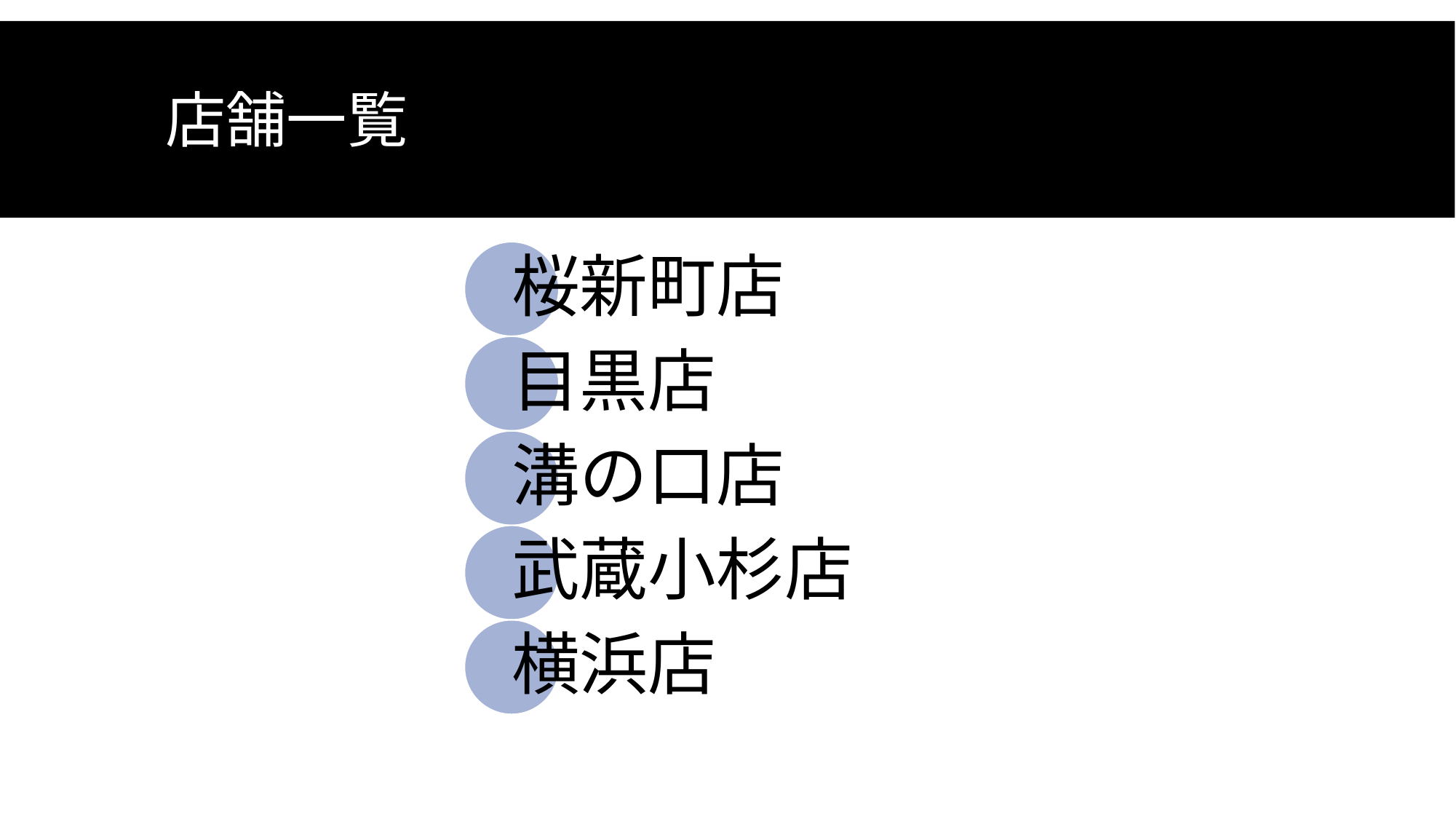

# 店舗一覧
桜新町店
目黒店
溝の口店
武蔵小杉店
横浜店